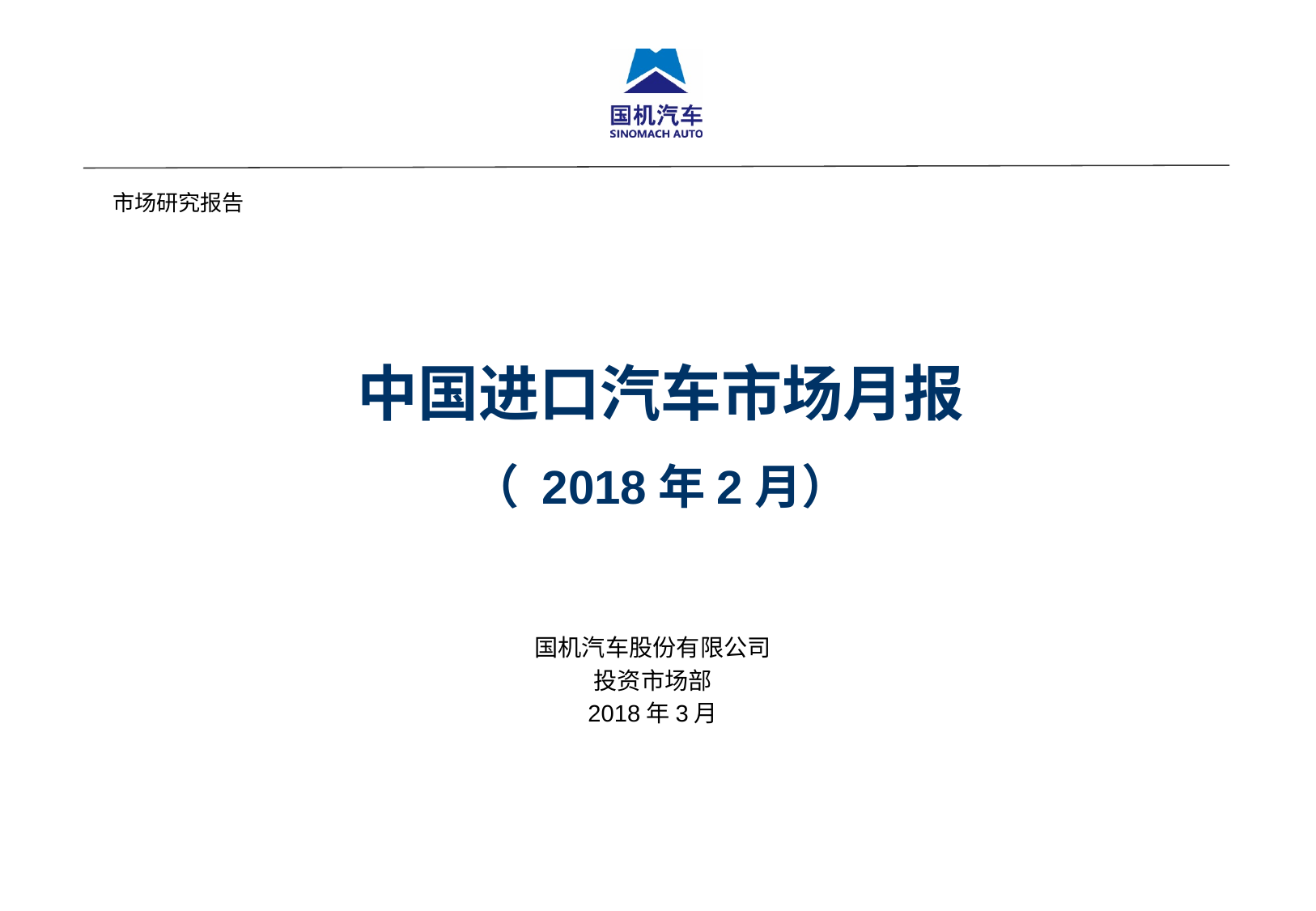

市场研究报告
中国进口汽车市场月报
（ 2018年2月）

国机汽车股份有限公司
投资市场部
2018年3月